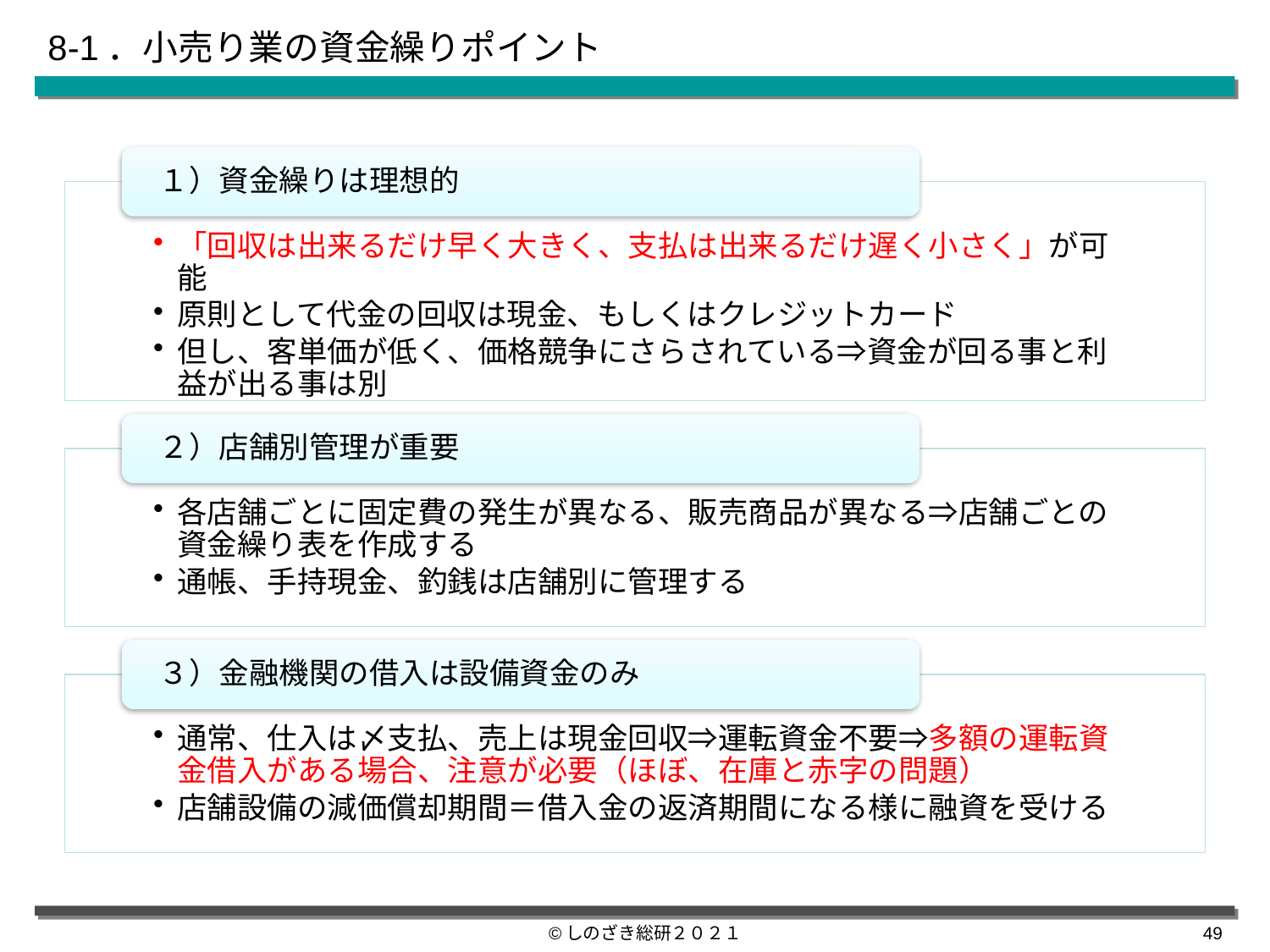

# 8-1．小売り業の資金繰りポイント
「回収は出来るだけ早く大きく、支払は出来るだけ遅く小さく」が可能
原則として代金の回収は現金、もしくはクレジットカード
但し、客単価が低く、価格競争にさらされている⇒資金が回る事と利益が出る事は別
１）資金繰りは理想的
各店舗ごとに固定費の発生が異なる、販売商品が異なる⇒店舗ごとの資金繰り表を作成する
通帳、手持現金、釣銭は店舗別に管理する
２）店舗別管理が重要
通常、仕入は〆支払、売上は現金回収⇒運転資金不要⇒多額の運転資金借入がある場合、注意が必要（ほぼ、在庫と赤字の問題）
店舗設備の減価償却期間＝借入金の返済期間になる様に融資を受ける
３）金融機関の借入は設備資金のみ
©しのざき総研２０２１
49